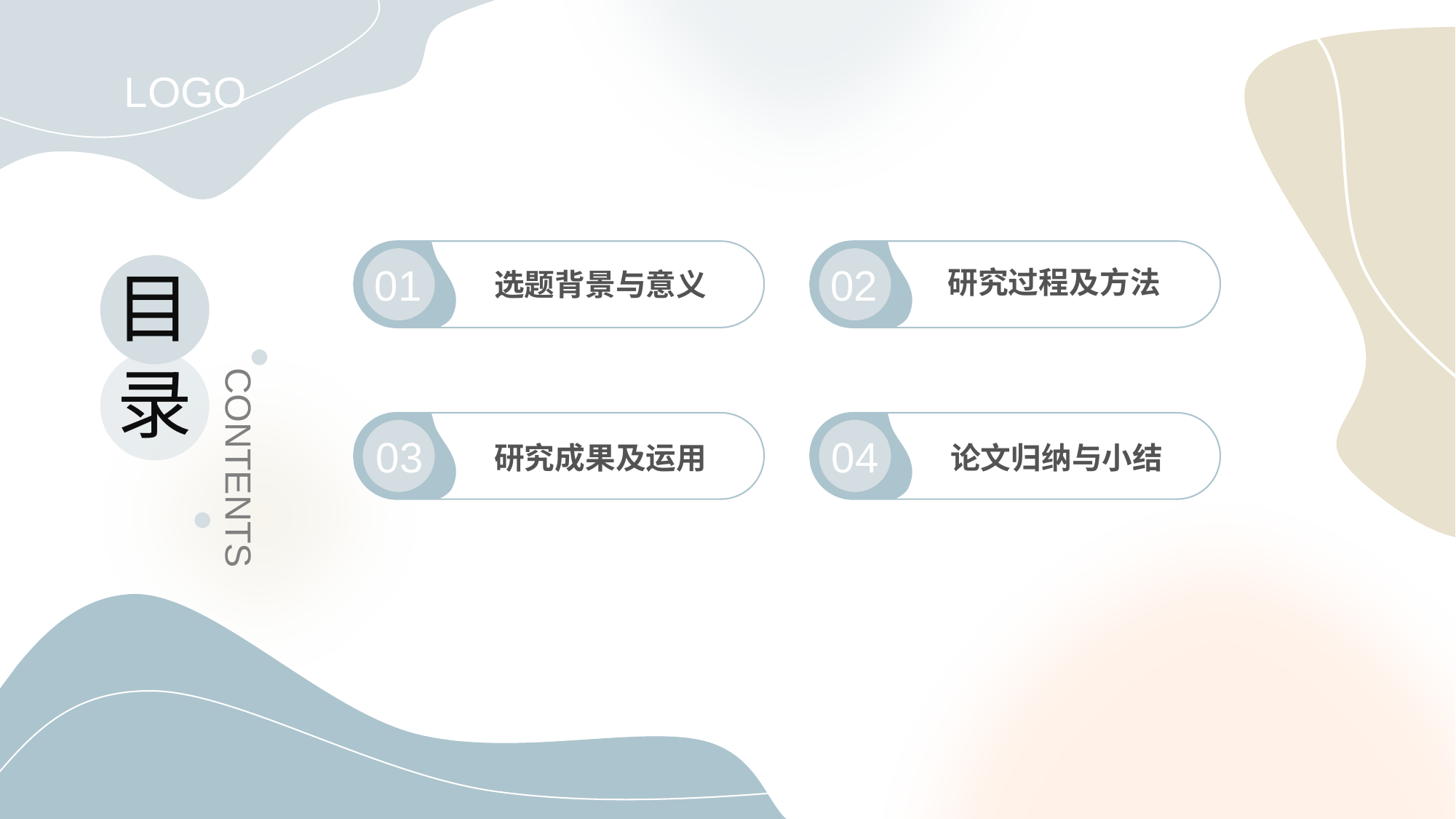

LOGO

01
选题背景与意义

02
研究过程及方法

目

录
CONTENTS

03
研究成果及运用

04
论文归纳与小结